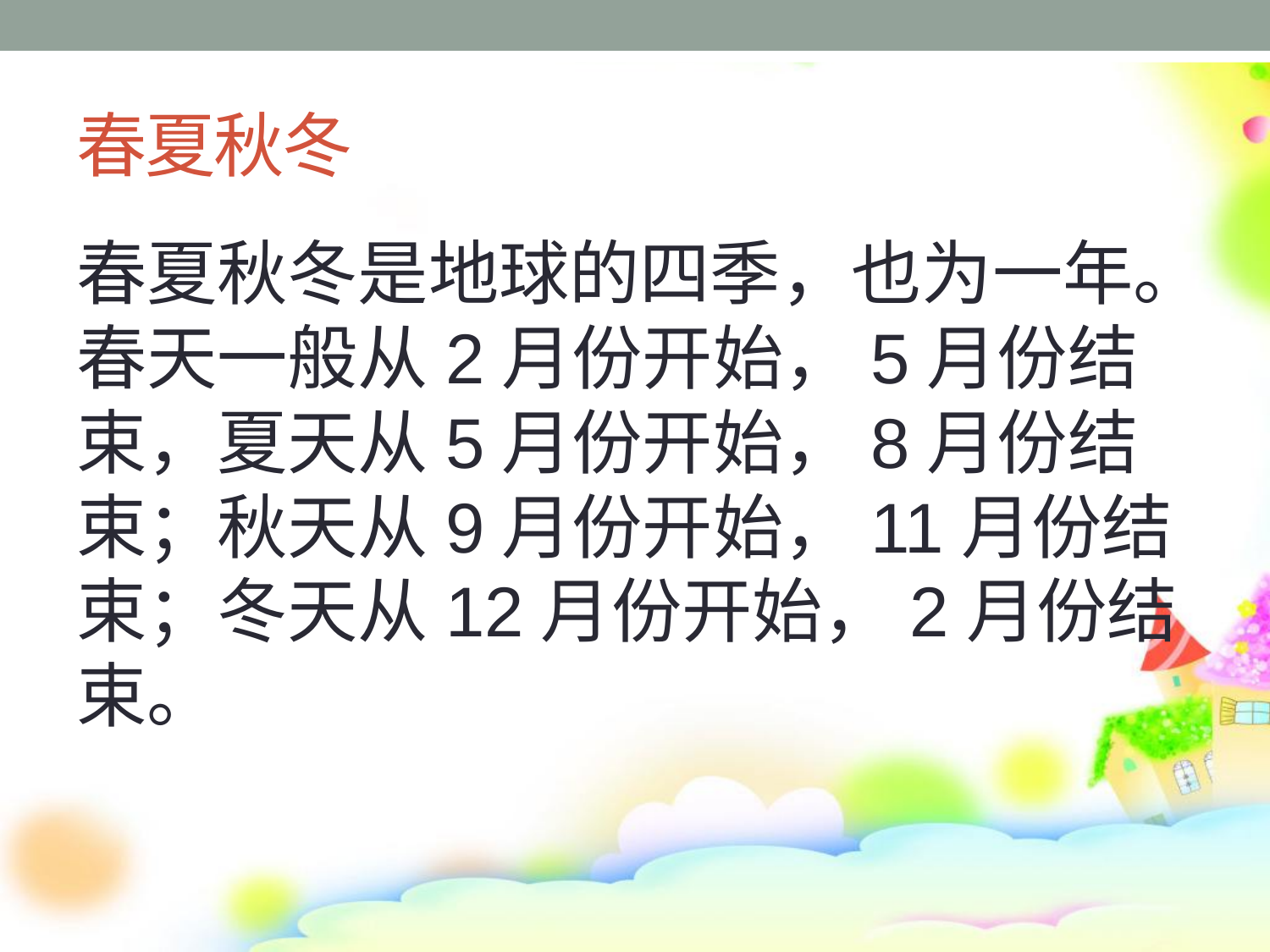

# 春夏秋冬
春夏秋冬是地球的四季，也为一年。春天一般从2月份开始，5月份结束，夏天从5月份开始，8月份结束；秋天从9月份开始，11月份结束；冬天从12月份开始，2月份结束。